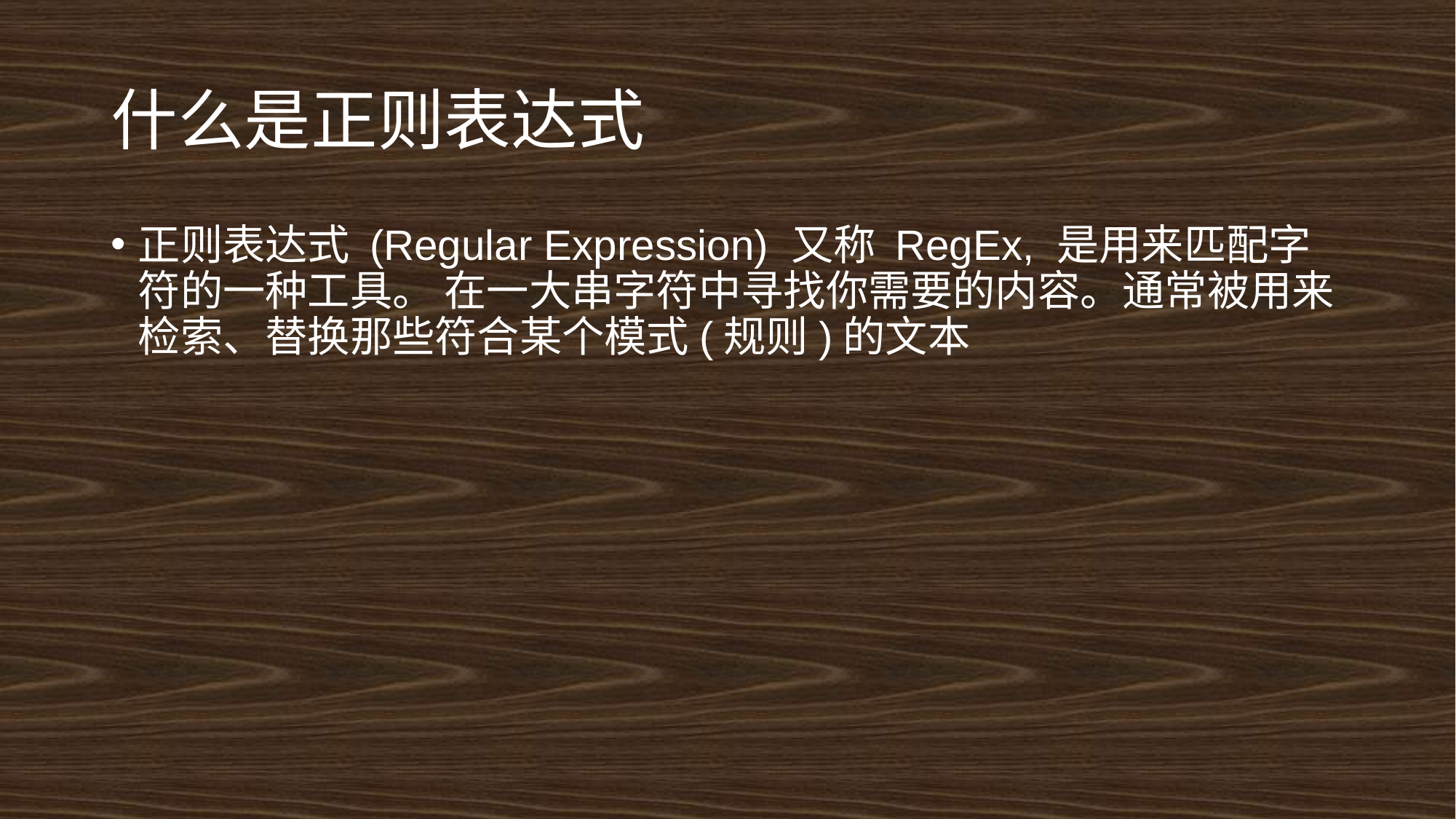

# 什么是正则表达式
正则表达式 (Regular Expression) 又称 RegEx, 是用来匹配字符的一种工具。 在一大串字符中寻找你需要的内容。通常被用来检索、替换那些符合某个模式(规则)的文本